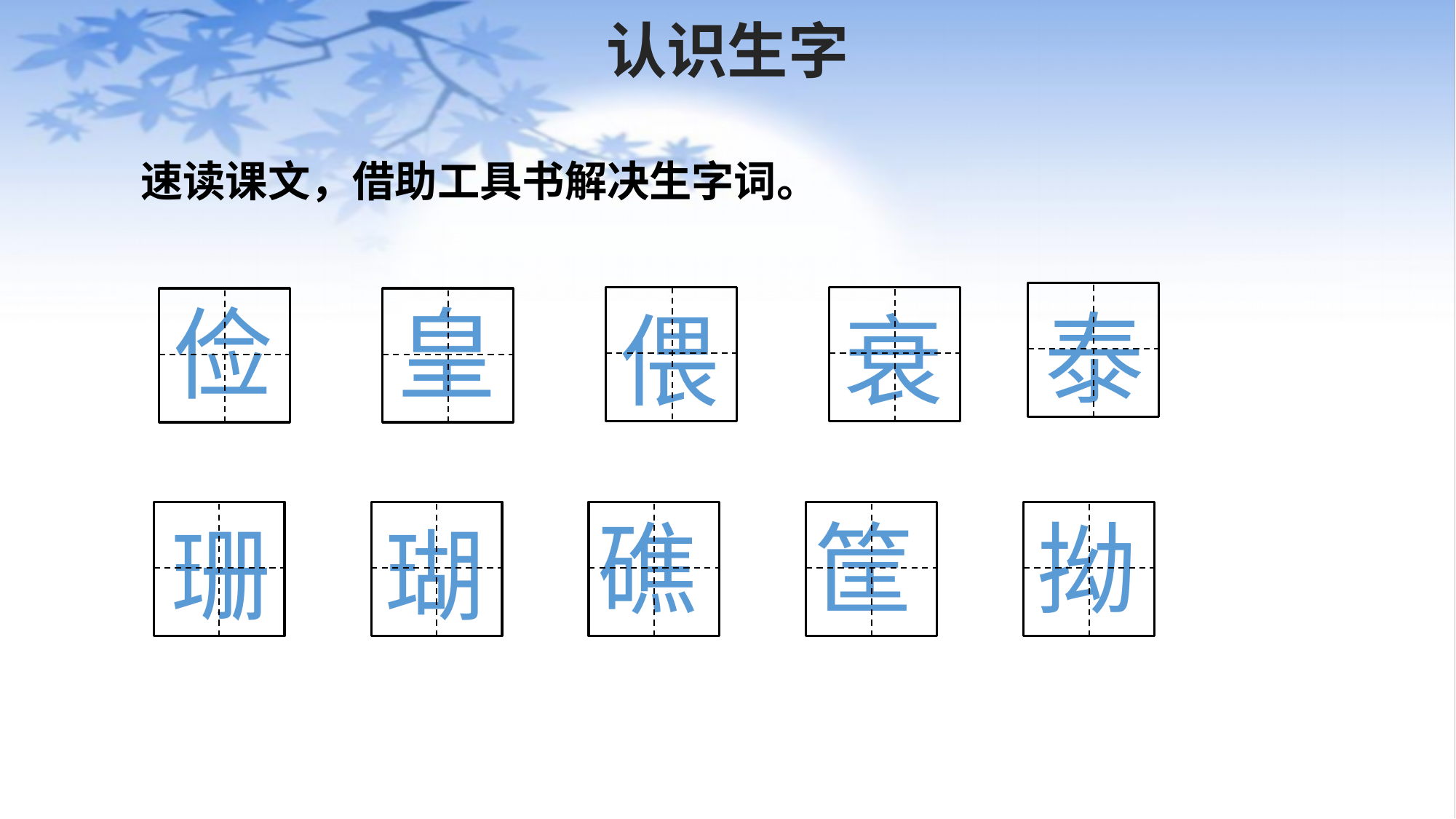

# 认识生字
速读课文，借助工具书解决生字词。

泰
俭

皇

偎

衰

珊

瑚
礁

筐

拗